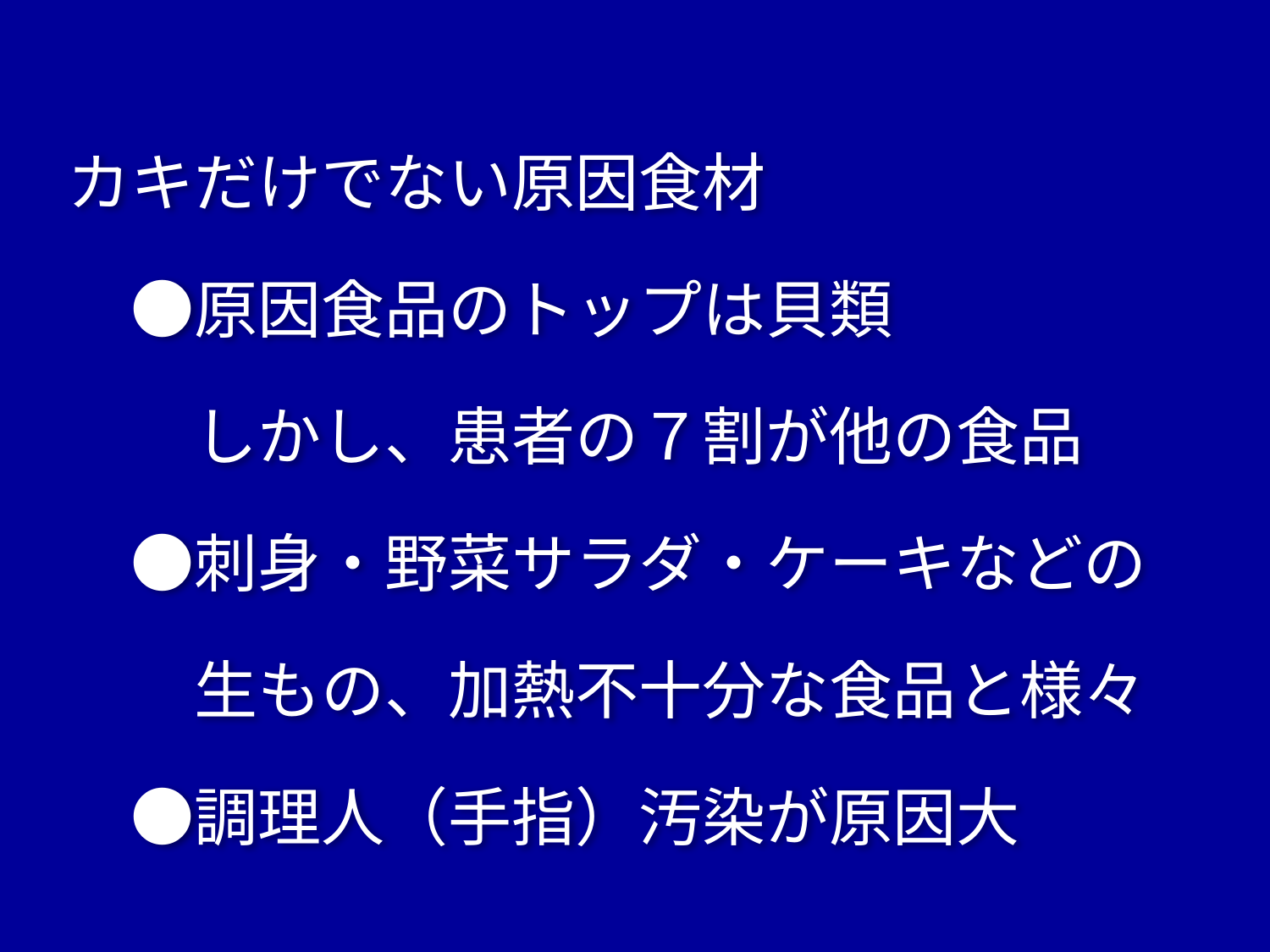

カキだけでない原因食材
　●原因食品のトップは貝類
　　しかし、患者の７割が他の食品
　●刺身・野菜サラダ・ケーキなどの
　　生もの、加熱不十分な食品と様々
　●調理人（手指）汚染が原因大